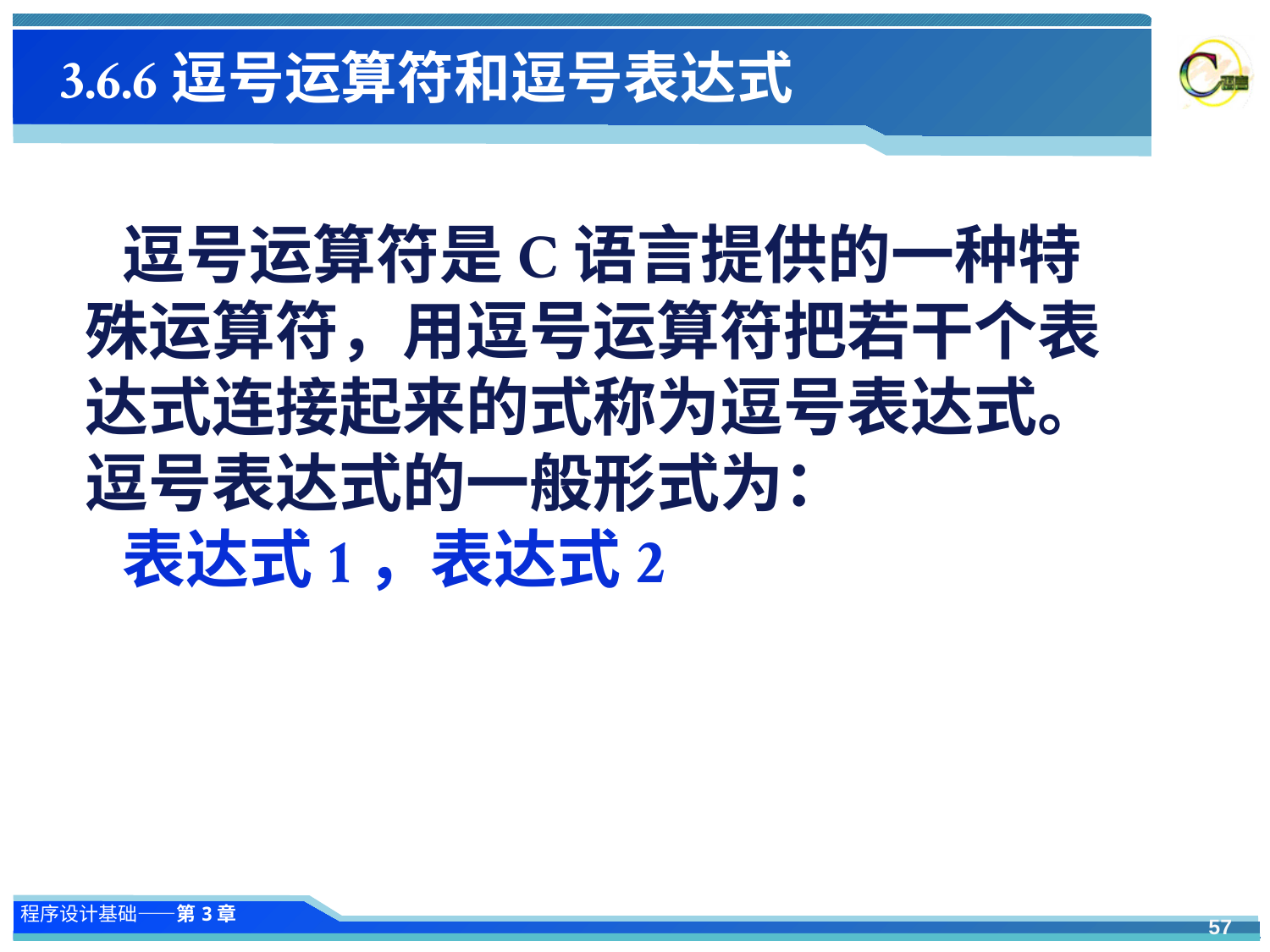

3.6.6逗号运算符和逗号表达式
逗号运算符是C语言提供的一种特殊运算符，用逗号运算符把若干个表达式连接起来的式称为逗号表达式。逗号表达式的一般形式为：
表达式1，表达式2
57